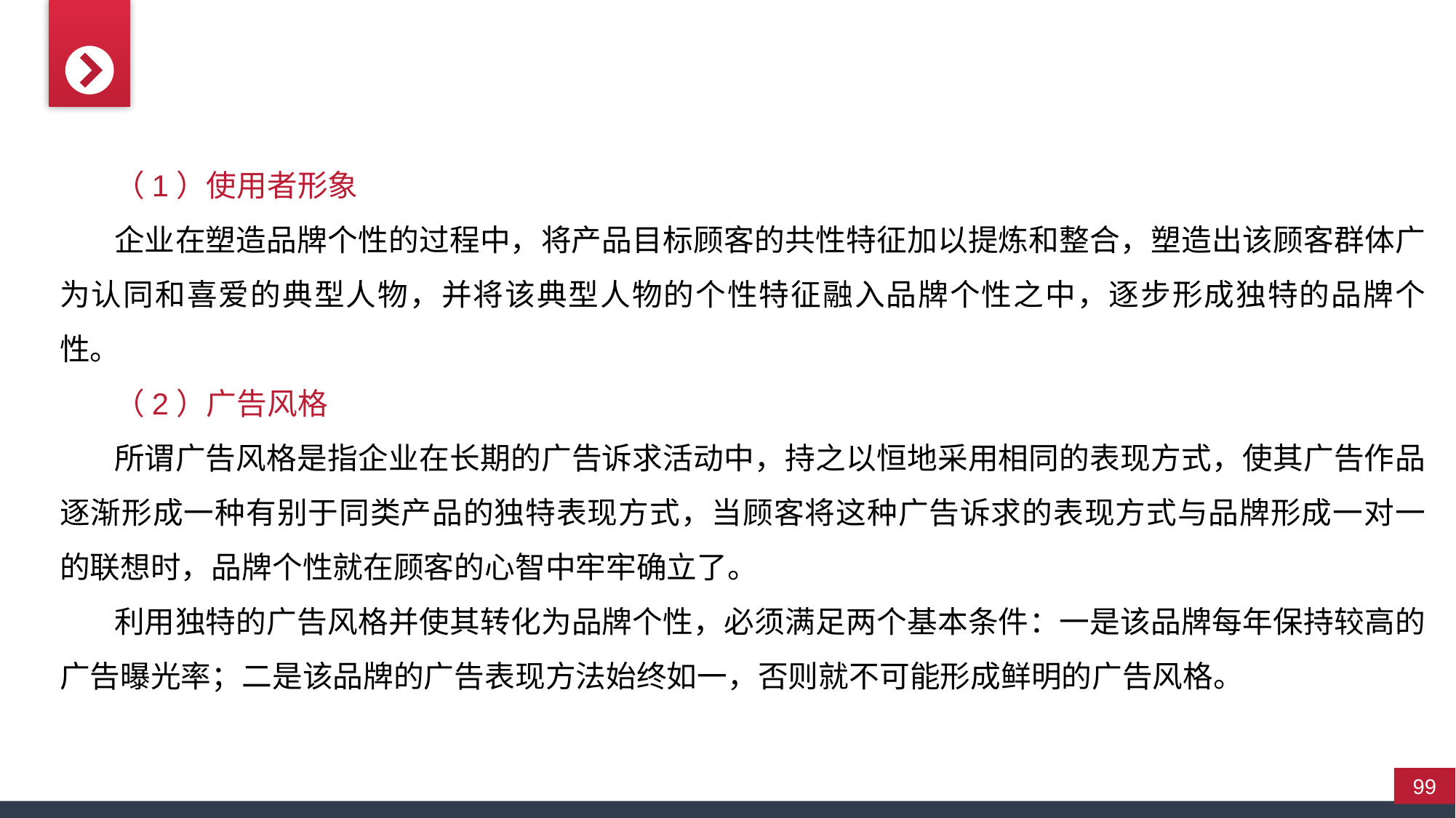

（1）使用者形象
企业在塑造品牌个性的过程中，将产品目标顾客的共性特征加以提炼和整合，塑造出该顾客群体广为认同和喜爱的典型人物，并将该典型人物的个性特征融入品牌个性之中，逐步形成独特的品牌个性。
（2）广告风格
所谓广告风格是指企业在长期的广告诉求活动中，持之以恒地采用相同的表现方式，使其广告作品逐渐形成一种有别于同类产品的独特表现方式，当顾客将这种广告诉求的表现方式与品牌形成一对一的联想时，品牌个性就在顾客的心智中牢牢确立了。
利用独特的广告风格并使其转化为品牌个性，必须满足两个基本条件：一是该品牌每年保持较高的广告曝光率；二是该品牌的广告表现方法始终如一，否则就不可能形成鲜明的广告风格。